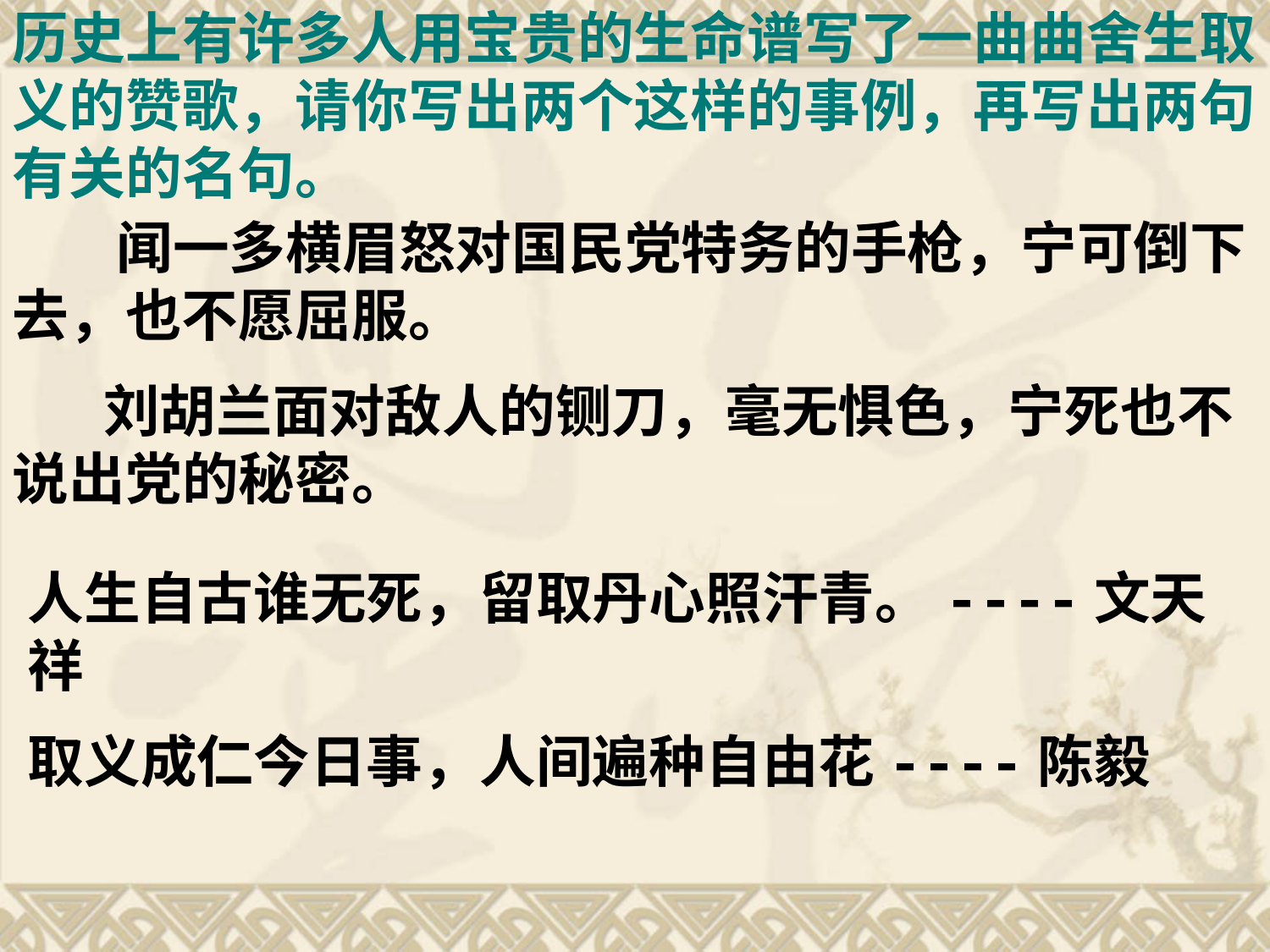

历史上有许多人用宝贵的生命谱写了一曲曲舍生取义的赞歌，请你写出两个这样的事例，再写出两句有关的名句。
       闻一多横眉怒对国民党特务的手枪，宁可倒下去，也不愿屈服。
      刘胡兰面对敌人的铡刀，毫无惧色，宁死也不说出党的秘密。
人生自古谁无死，留取丹心照汗青。----文天祥
取义成仁今日事，人间遍种自由花----陈毅